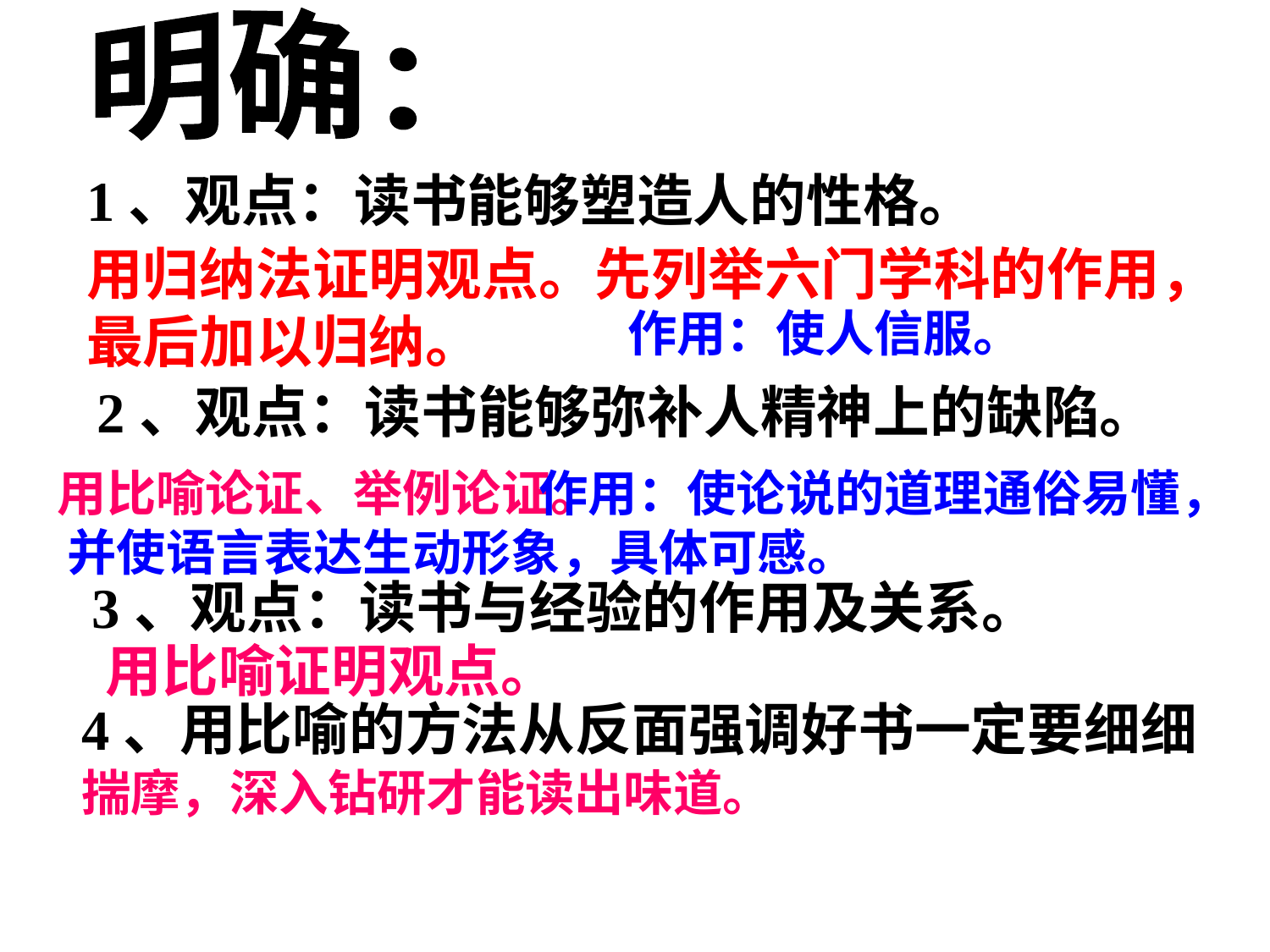

明确：
1、观点：读书能够塑造人的性格。
用归纳法证明观点。先列举六门学科的作用，最后加以归纳。
作用：使人信服。
2、观点：读书能够弥补人精神上的缺陷。
用比喻论证、举例论证。
                                         作用：使论说的道理通俗易懂，并使语言表达生动形象，具体可感。
3、观点：读书与经验的作用及关系。
用比喻证明观点。
4、用比喻的方法从反面强调好书一定要细细
揣摩，深入钻研才能读出味道。